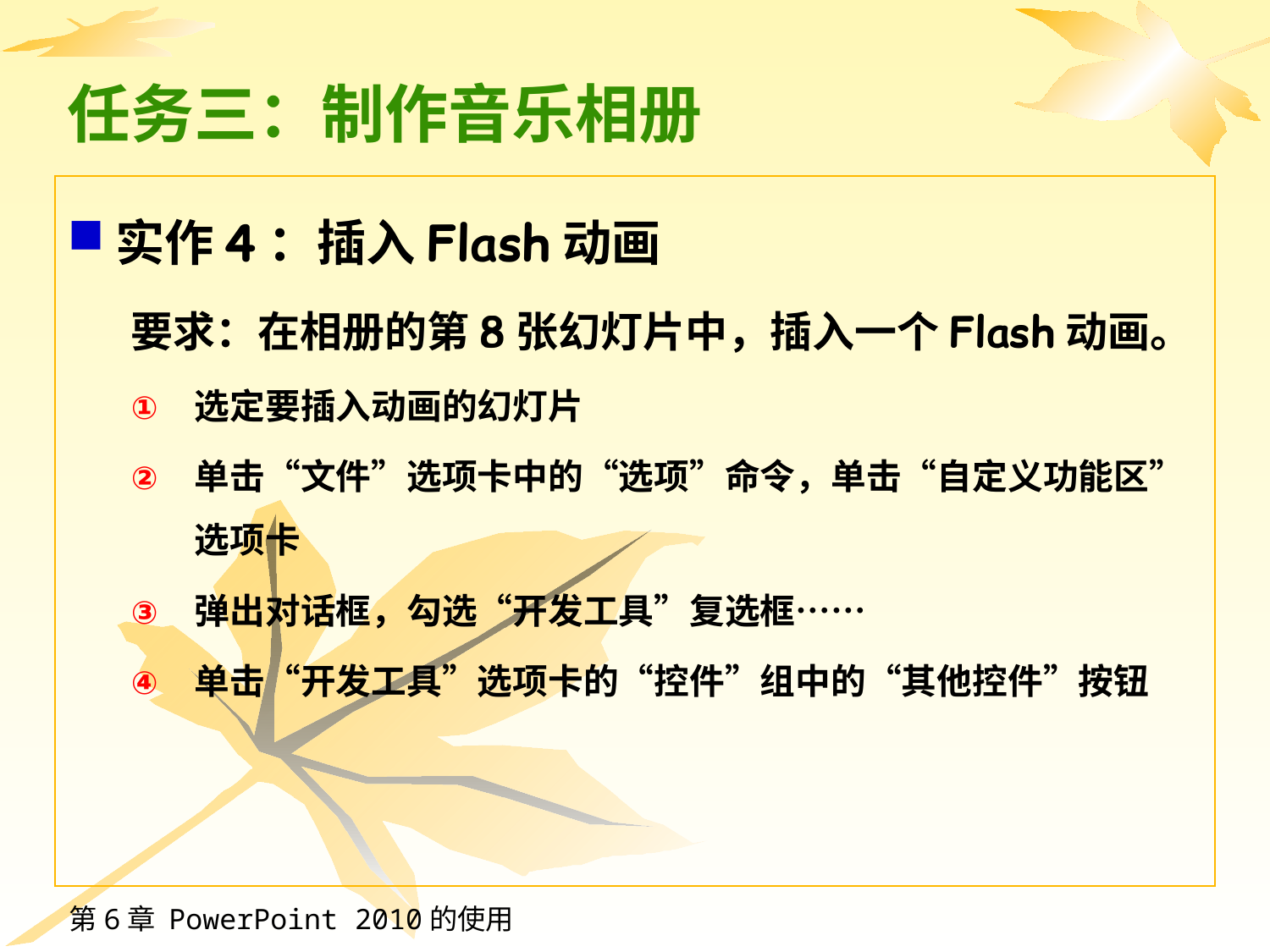

# 任务三：制作音乐相册
实作4：插入Flash动画
要求：在相册的第8张幻灯片中，插入一个Flash动画。
选定要插入动画的幻灯片
单击“文件”选项卡中的“选项”命令，单击“自定义功能区”选项卡
弹出对话框，勾选“开发工具”复选框……
单击“开发工具”选项卡的“控件”组中的“其他控件”按钮